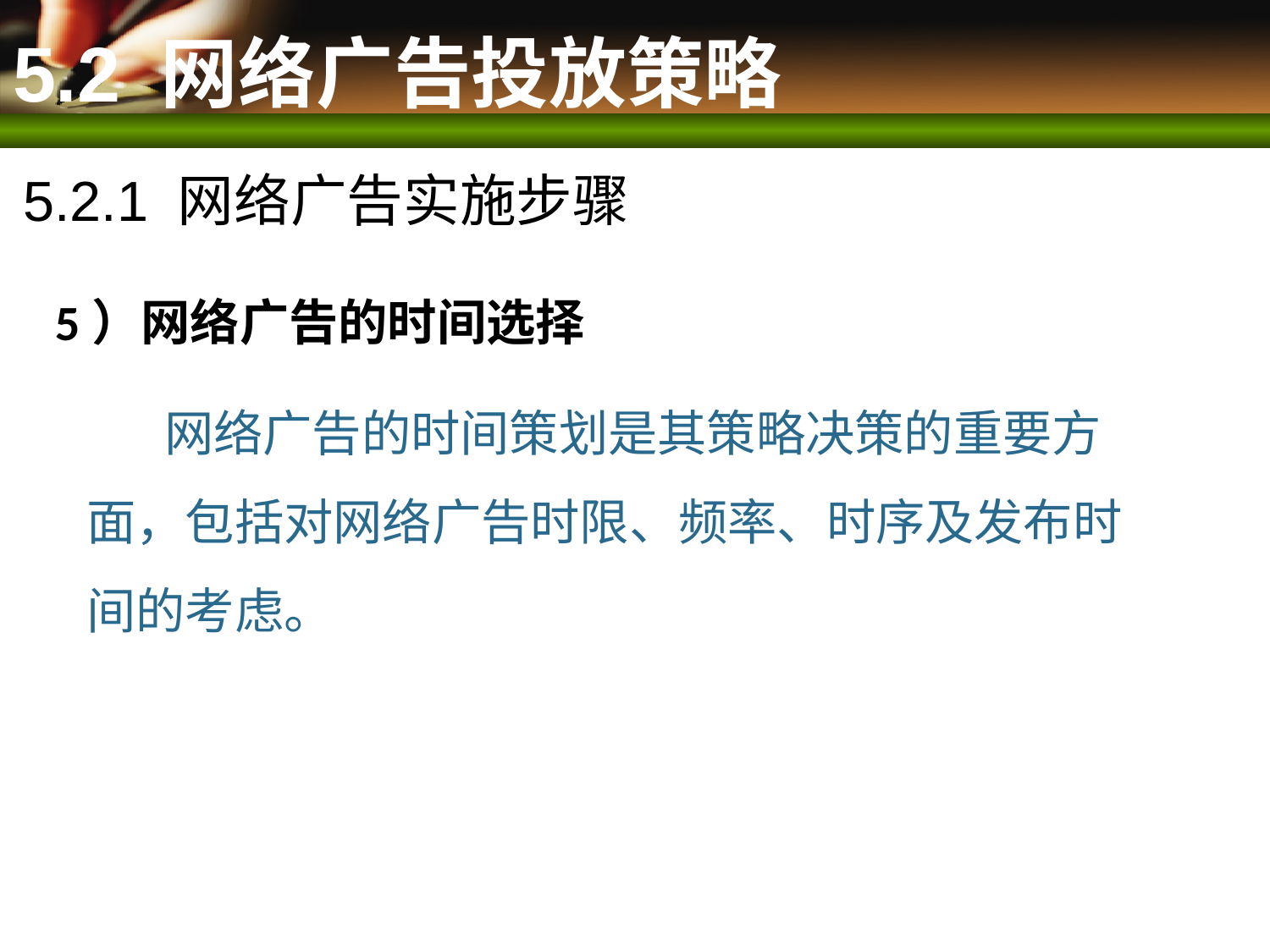

# 5.2 网络广告投放策略
5.2.1 网络广告实施步骤
5）网络广告的时间选择

      网络广告的时间策划是其策略决策的重要方面，包括对网络广告时限、频率、时序及发布时间的考虑。